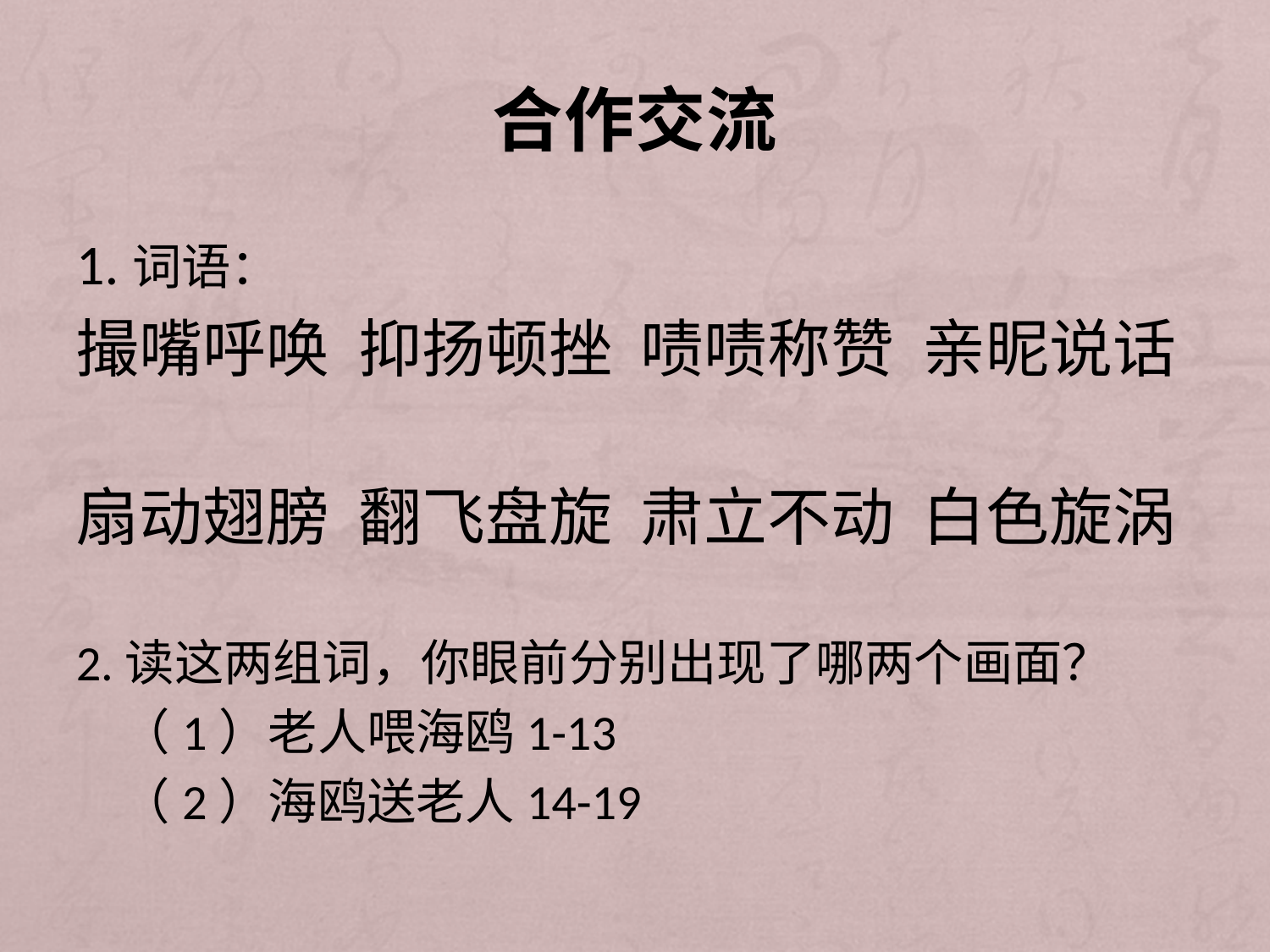

# 合作交流
1.词语：
撮嘴呼唤  抑扬顿挫  啧啧称赞  亲昵说话

扇动翅膀  翻飞盘旋  肃立不动  白色旋涡

2.读这两组词，你眼前分别出现了哪两个画面？
   （1）老人喂海鸥1-13
   （2）海鸥送老人14-19